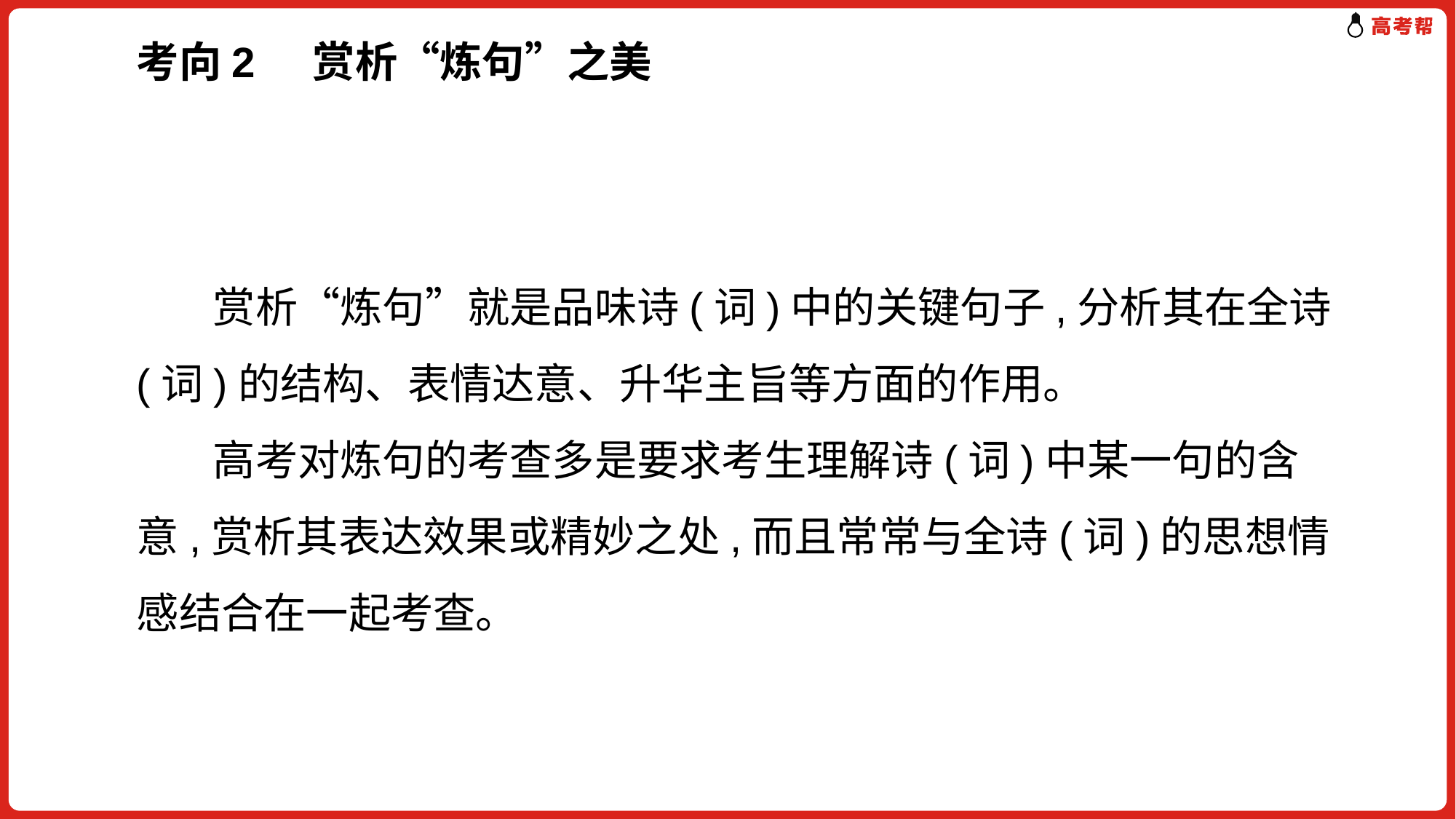

# 考向2    赏析“炼句”之美
       赏析“炼句”就是品味诗(词)中的关键句子,分析其在全诗(词)的结构、表情达意、升华主旨等方面的作用。
       高考对炼句的考查多是要求考生理解诗(词)中某一句的含意,赏析其表达效果或精妙之处,而且常常与全诗(词)的思想情感结合在一起考查。